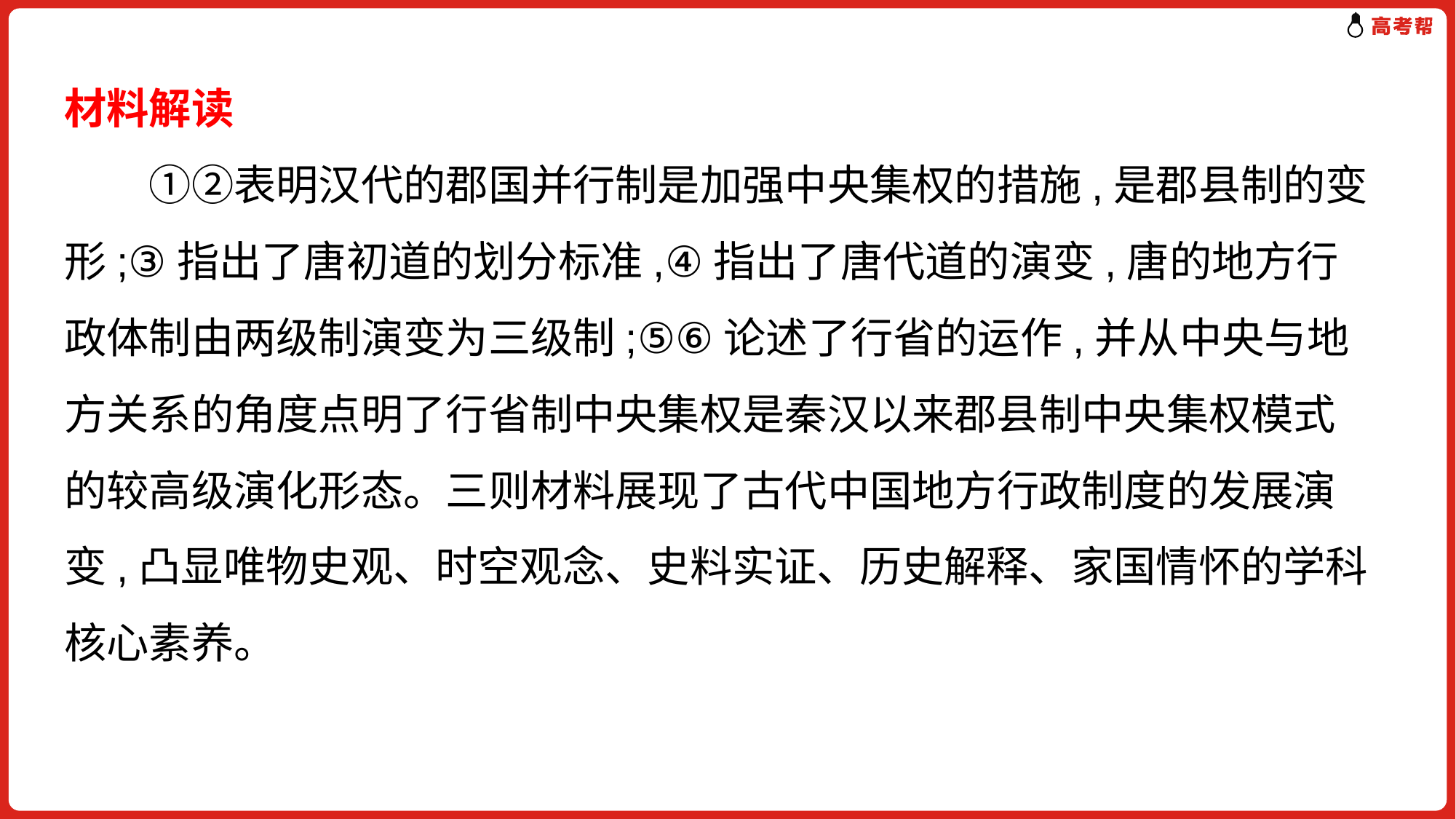

材料解读
　　①②表明汉代的郡国并行制是加强中央集权的措施,是郡县制的变形;③指出了唐初道的划分标准,④指出了唐代道的演变,唐的地方行政体制由两级制演变为三级制;⑤⑥论述了行省的运作,并从中央与地方关系的角度点明了行省制中央集权是秦汉以来郡县制中央集权模式的较高级演化形态。三则材料展现了古代中国地方行政制度的发展演变,凸显唯物史观、时空观念、史料实证、历史解释、家国情怀的学科核心素养。